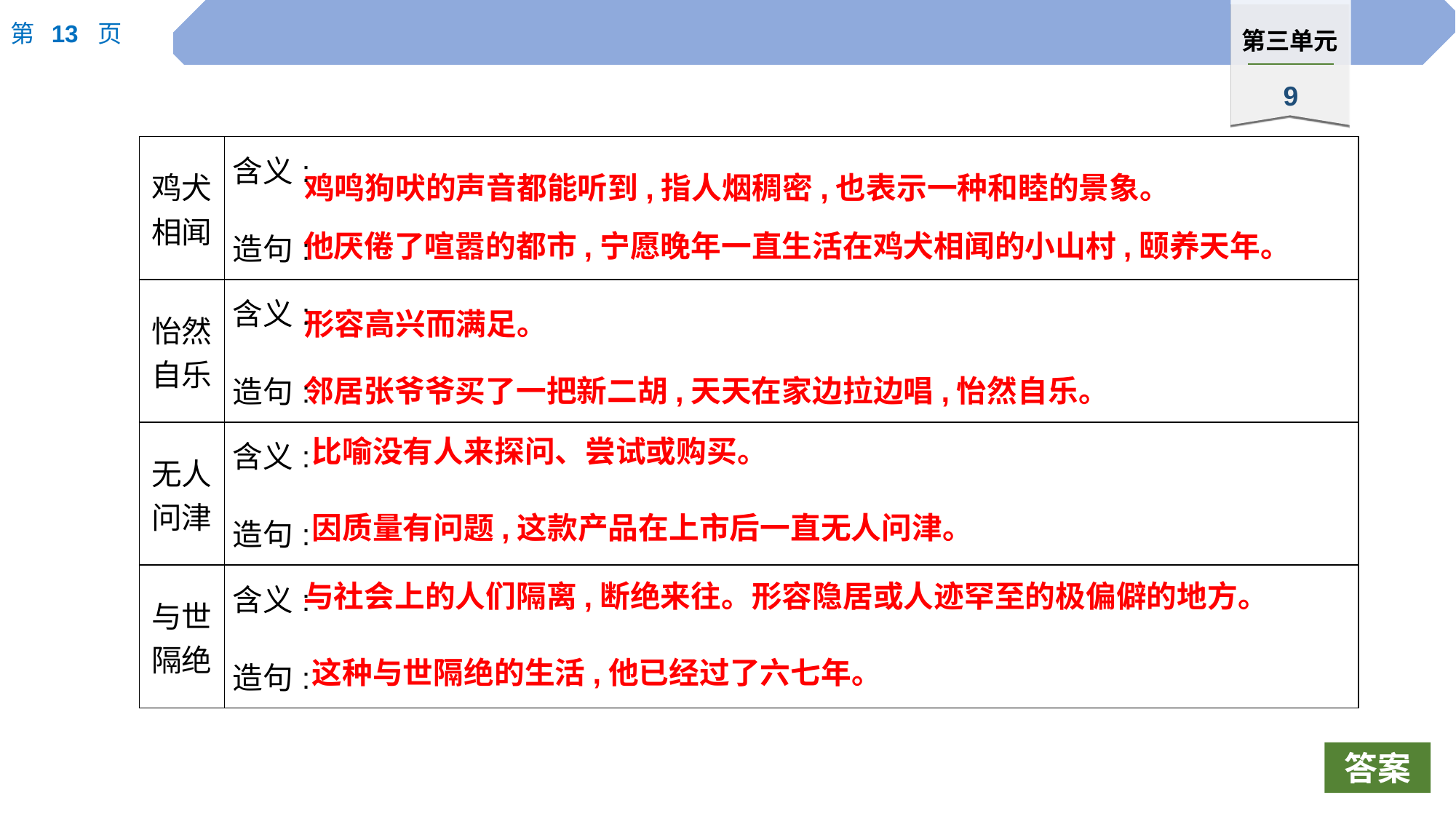

| 鸡犬相闻 | 含义: 造句: |
| --- | --- |
| 怡然自乐 | 含义: 造句: |
| 无人问津 | 含义: 造句: |
| 与世隔绝 | 含义: 造句: |
鸡鸣狗吠的声音都能听到,指人烟稠密,也表示一种和睦的景象。
他厌倦了喧嚣的都市,宁愿晚年一直生活在鸡犬相闻的小山村,颐养天年。
形容高兴而满足。
邻居张爷爷买了一把新二胡,天天在家边拉边唱,怡然自乐。
比喻没有人来探问、尝试或购买。
因质量有问题,这款产品在上市后一直无人问津。
与社会上的人们隔离,断绝来往。形容隐居或人迹罕至的极偏僻的地方。
这种与世隔绝的生活,他已经过了六七年。
答案